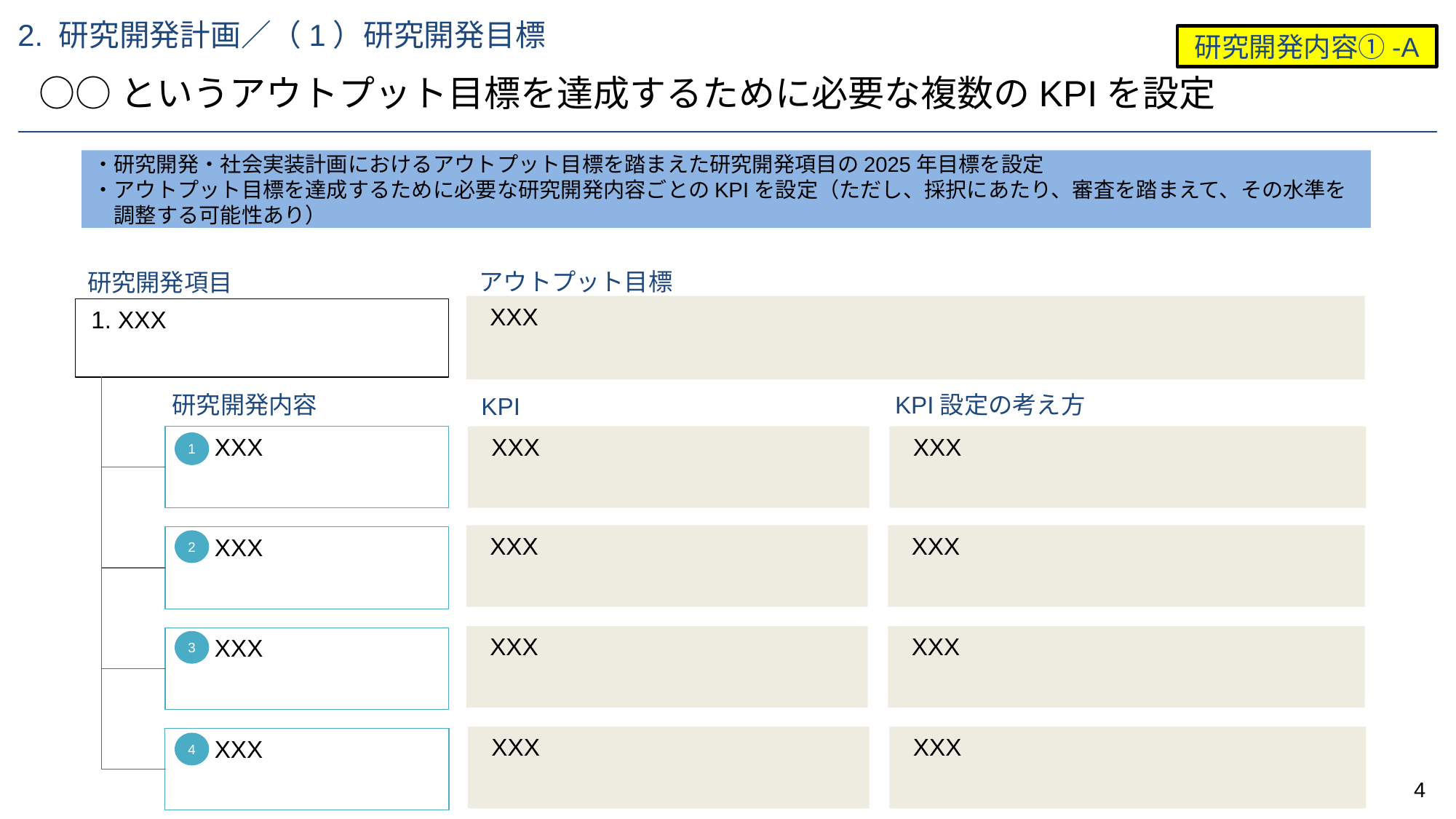

2. 研究開発計画／（1）研究開発目標
研究開発内容①-A
○○というアウトプット目標を達成するために必要な複数のKPIを設定
・研究開発・社会実装計画におけるアウトプット目標を踏まえた研究開発項目の2025年目標を設定
・アウトプット目標を達成するために必要な研究開発内容ごとのKPIを設定（ただし、採択にあたり、審査を踏まえて、その水準を調整する可能性あり）
アウトプット目標
研究開発項目
研究開発項目
XXX
1. XXX

研究開発内容
KPI設定の考え方
KPI
XXX
XXX
XXX
1
XXX
XXX
XXX
2
XXX
XXX
XXX
3
XXX
XXX
XXX
4